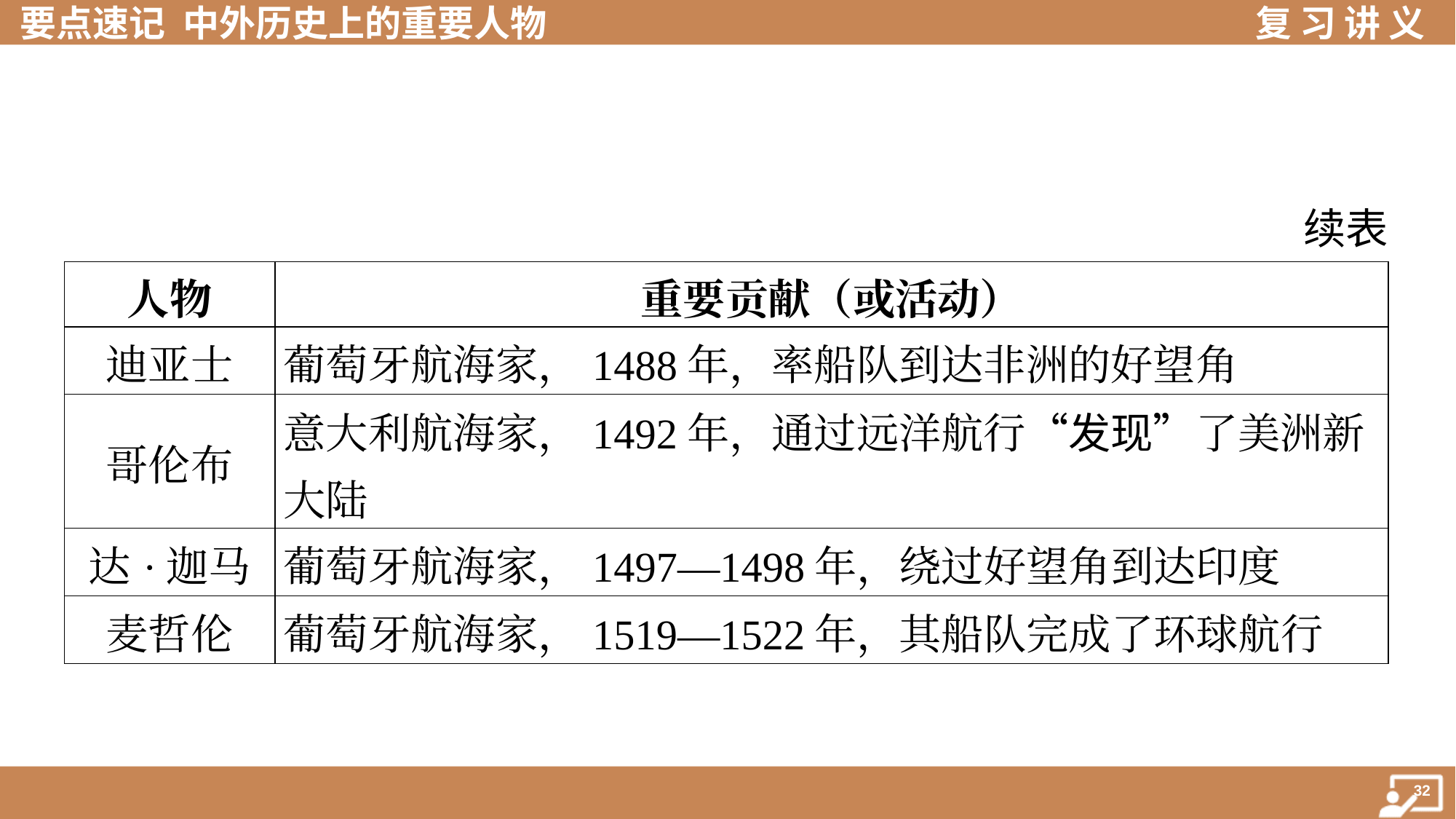

续表
| 人物 | 重要贡献（或活动） |
| --- | --- |
| 迪亚士 | 葡萄牙航海家，1488年，率船队到达非洲的好望角 |
| 哥伦布 | 意大利航海家，1492年，通过远洋航行“发现”了美洲新大陆 |
| 达·迦马 | 葡萄牙航海家，1497—1498年，绕过好望角到达印度 |
| 麦哲伦 | 葡萄牙航海家，1519—1522年，其船队完成了环球航行 |